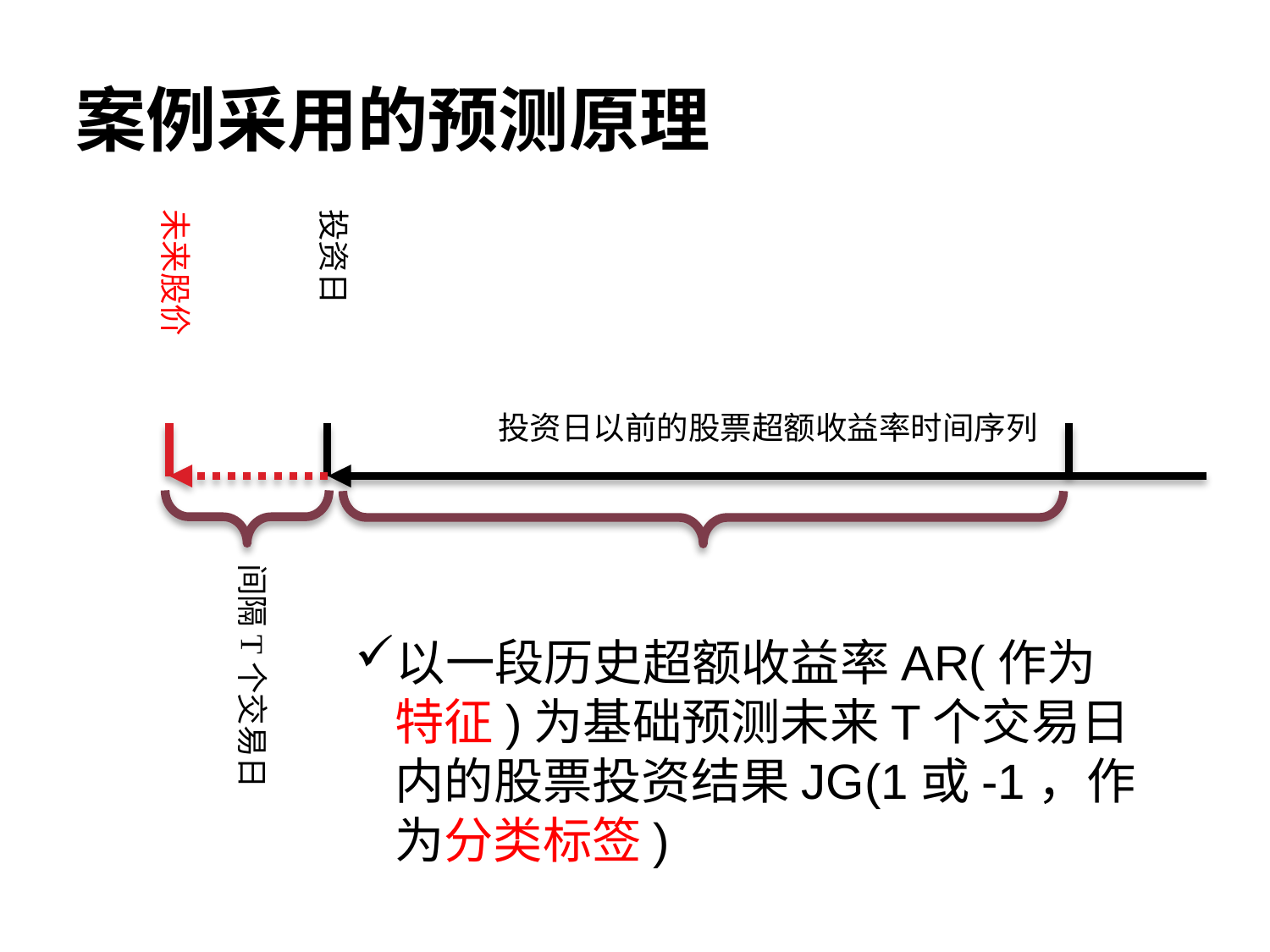

# 案例采用的预测原理

未来股价
投资日
投资日以前的股票超额收益率时间序列

间隔T个交易日
以一段历史超额收益率AR(作为特征)为基础预测未来T个交易日内的股票投资结果JG(1或-1，作为分类标签)